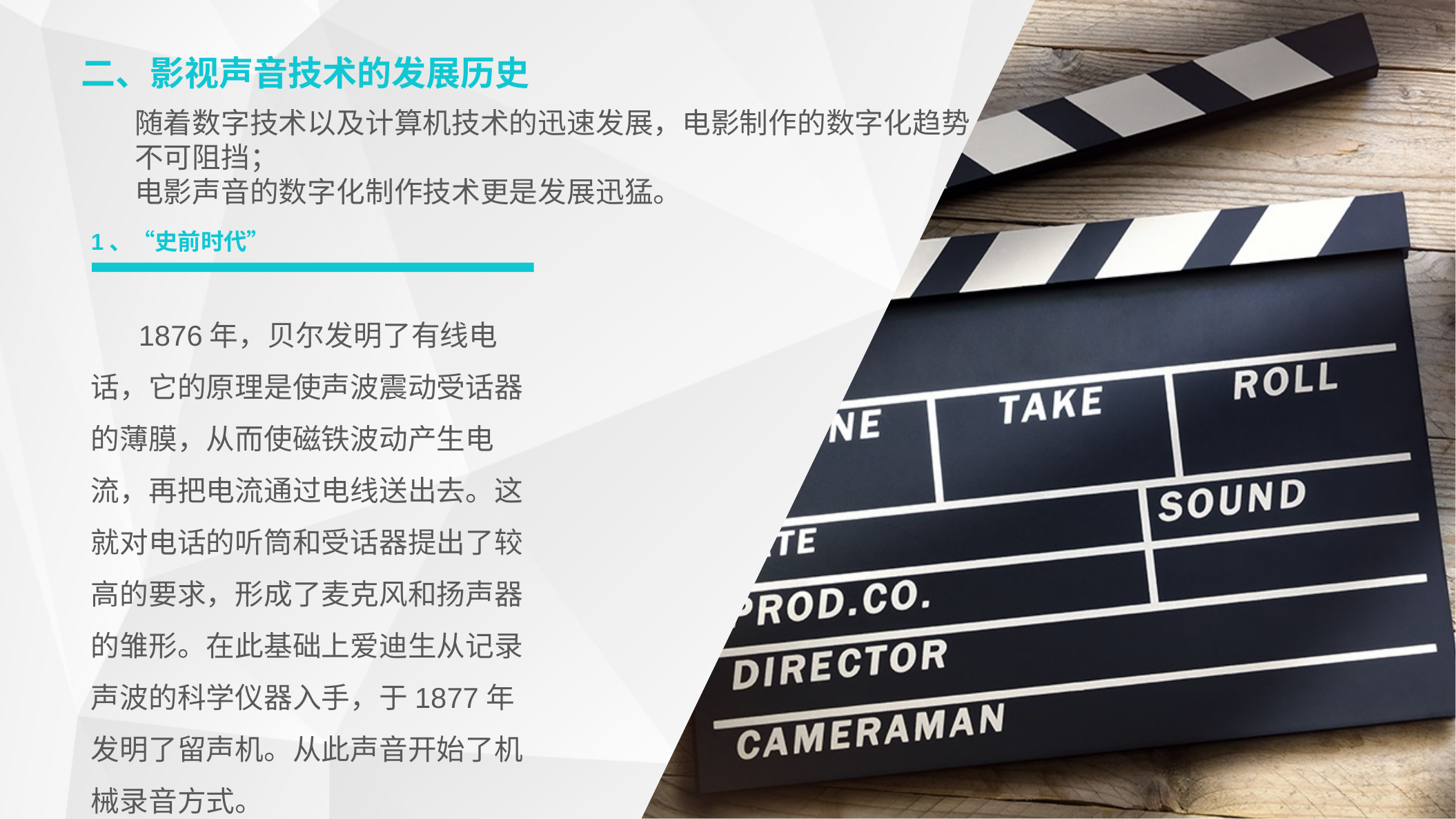

二、影视声音技术的发展历史
随着数字技术以及计算机技术的迅速发展，电影制作的数字化趋势不可阻挡；
电影声音的数字化制作技术更是发展迅猛。
1、“史前时代”

      1876年，贝尔发明了有线电话，它的原理是使声波震动受话器的薄膜，从而使磁铁波动产生电流，再把电流通过电线送出去。这就对电话的听筒和受话器提出了较高的要求，形成了麦克风和扬声器的雏形。在此基础上爱迪生从记录声波的科学仪器入手，于1877年发明了留声机。从此声音开始了机械录音方式。